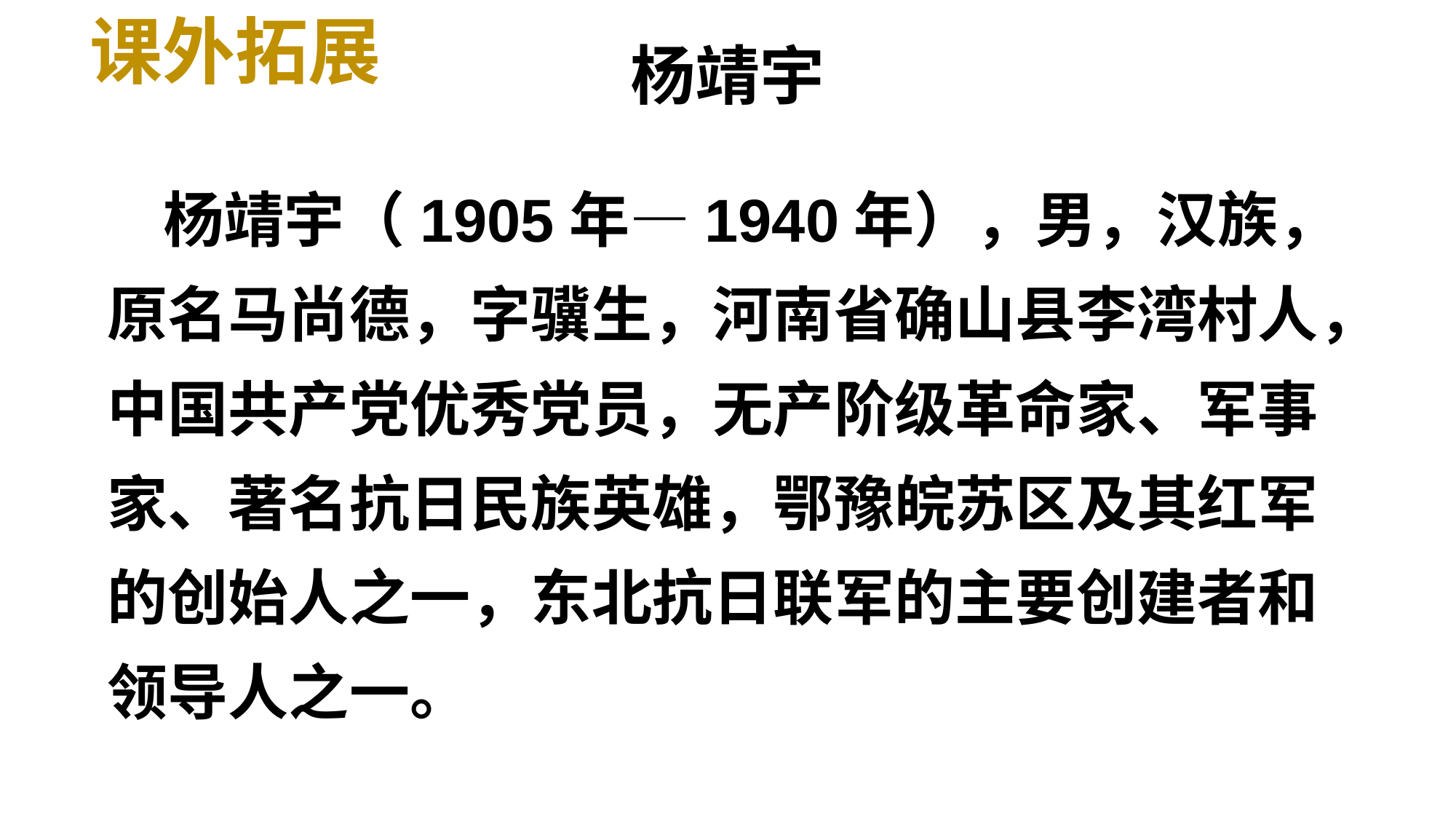

课外拓展
杨靖宇
表现爱国主题的诗句
   杨靖宇（1905年—1940年），男，汉族，原名马尚德，字骥生，河南省确山县李湾村人，中国共产党优秀党员，无产阶级革命家、军事家、著名抗日民族英雄，鄂豫皖苏区及其红军的创始人之一，东北抗日联军的主要创建者和领导人之一。